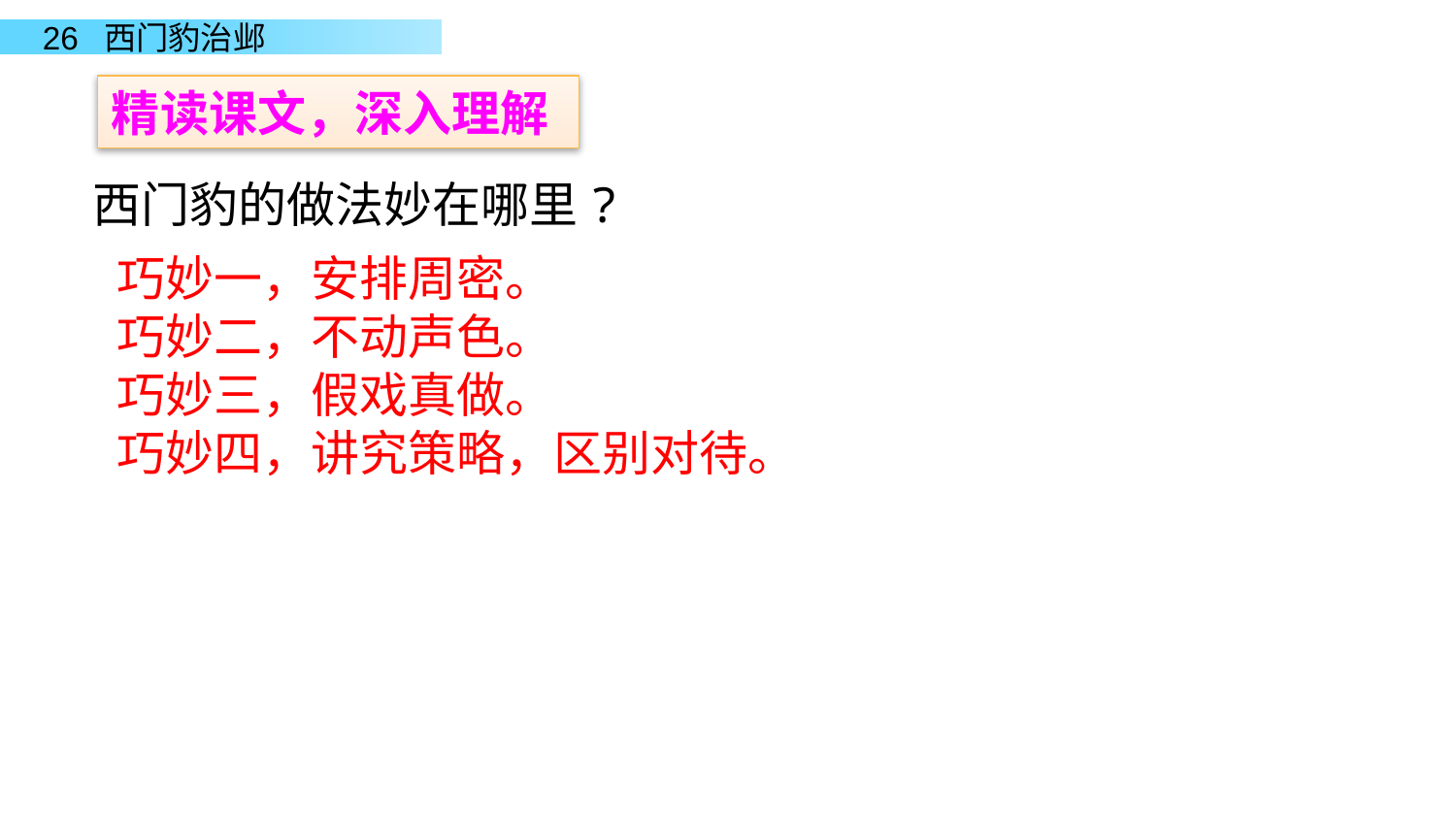

精读课文，深入理解
  西门豹的做法妙在哪里?
巧妙一，安排周密。
巧妙二，不动声色。
巧妙三，假戏真做。
巧妙四，讲究策略，区别对待。